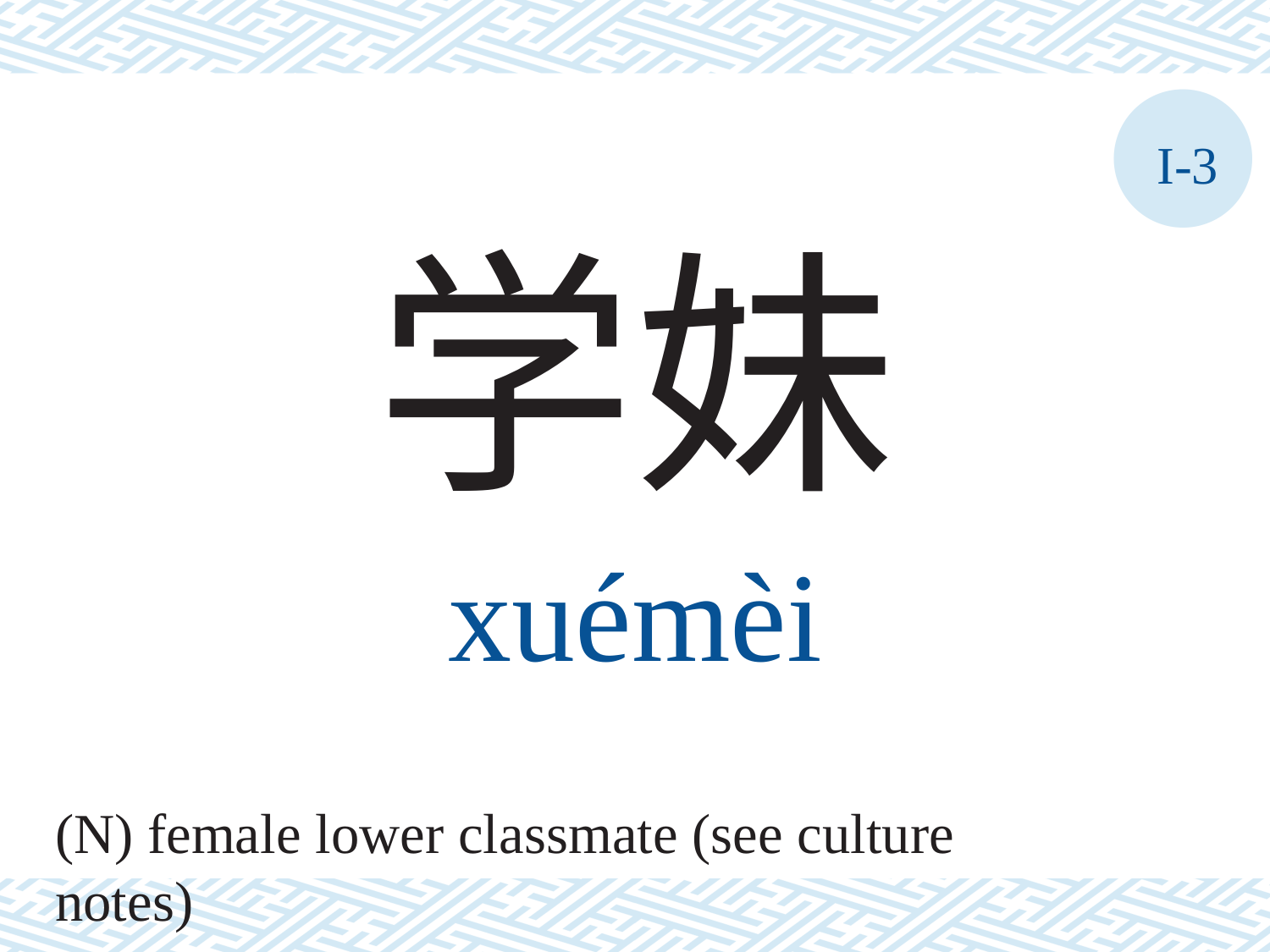

I-3
学妹
xuémèi
(N) female lower classmate (see culture notes)